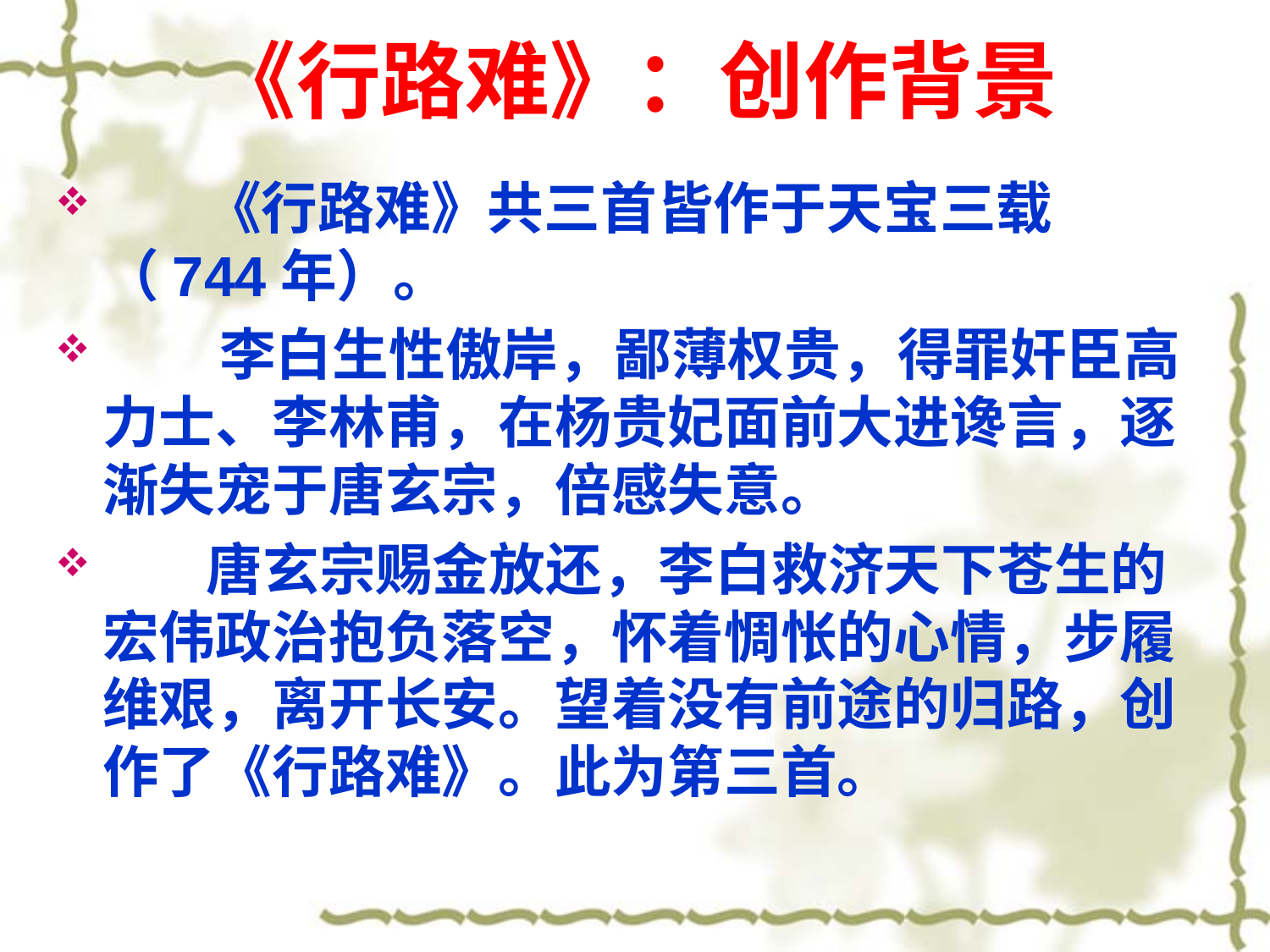

《行路难》：创作背景
       《行路难》共三首皆作于天宝三载（744年）。
        李白生性傲岸，鄙薄权贵，得罪奸臣高力士、李林甫，在杨贵妃面前大进谗言，逐渐失宠于唐玄宗，倍感失意。
       唐玄宗赐金放还，李白救济天下苍生的宏伟政治抱负落空，怀着惆怅的心情，步履维艰，离开长安。望着没有前途的归路，创作了《行路难》。此为第三首。